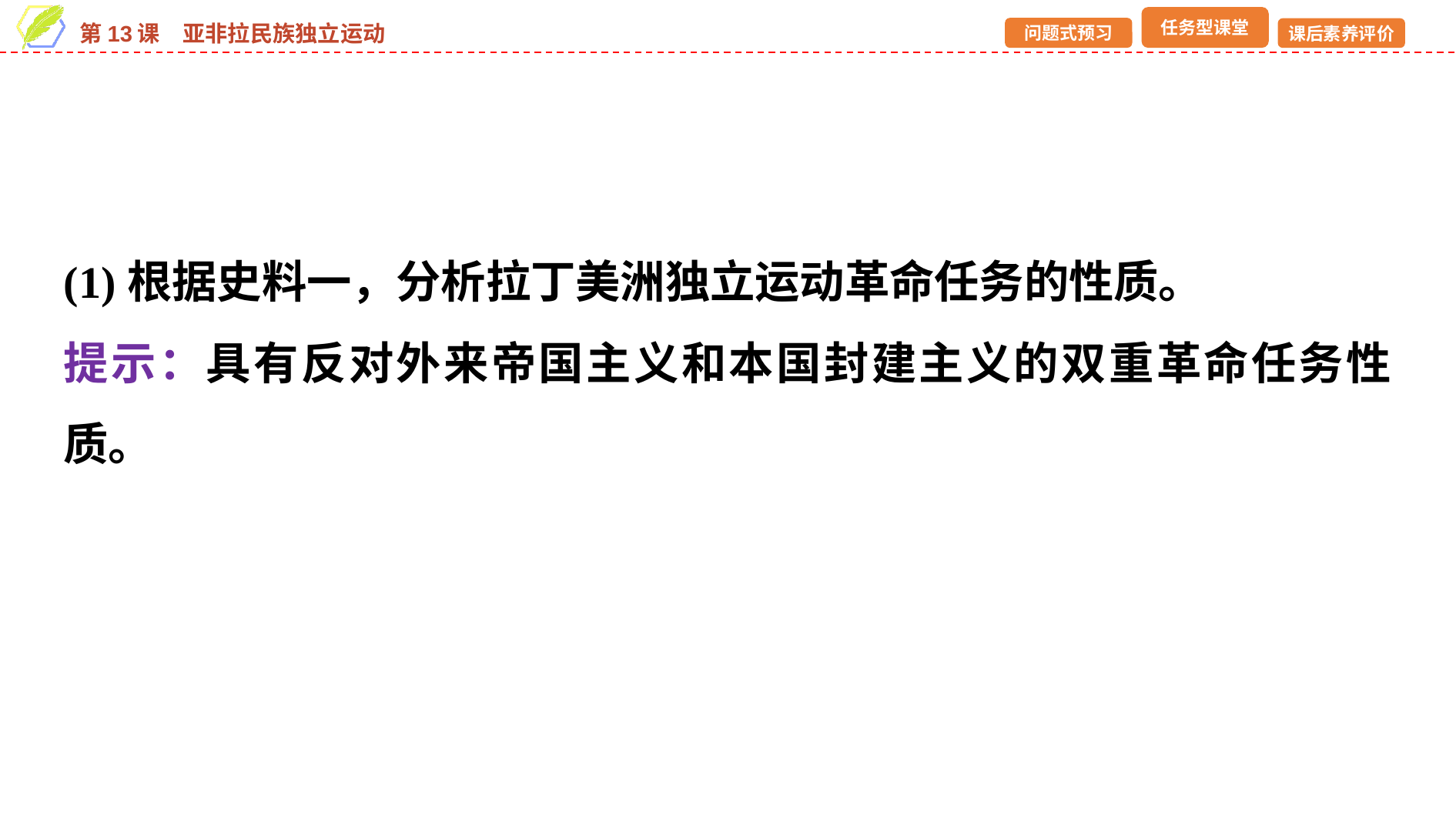

(1)根据史料一，分析拉丁美洲独立运动革命任务的性质。
提示：具有反对外来帝国主义和本国封建主义的双重革命任务性质。